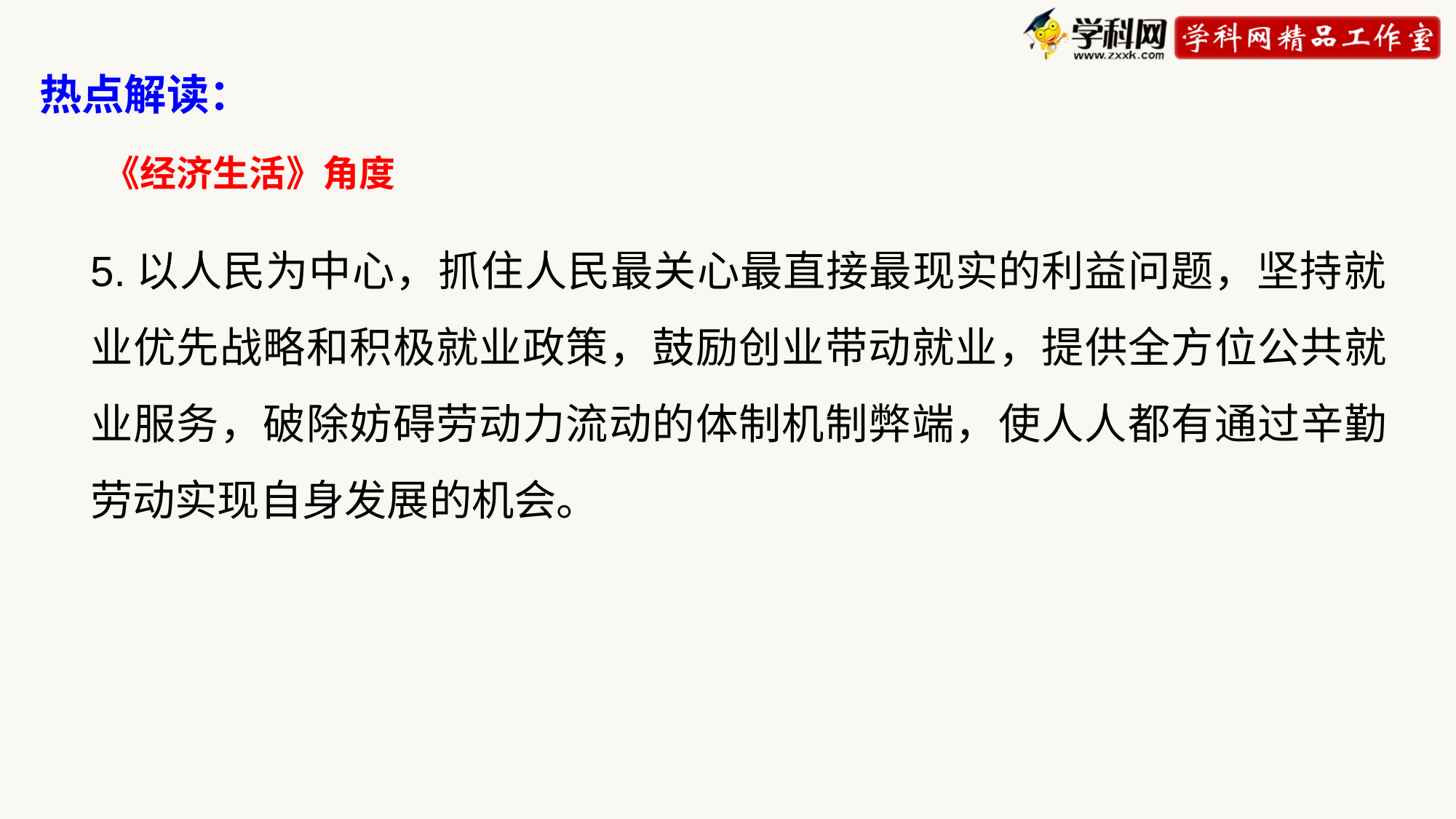

热点解读：
《经济生活》角度
5.以人民为中心，抓住人民最关心最直接最现实的利益问题，坚持就业优先战略和积极就业政策，鼓励创业带动就业，提供全方位公共就业服务，破除妨碍劳动力流动的体制机制弊端，使人人都有通过辛勤劳动实现自身发展的机会。